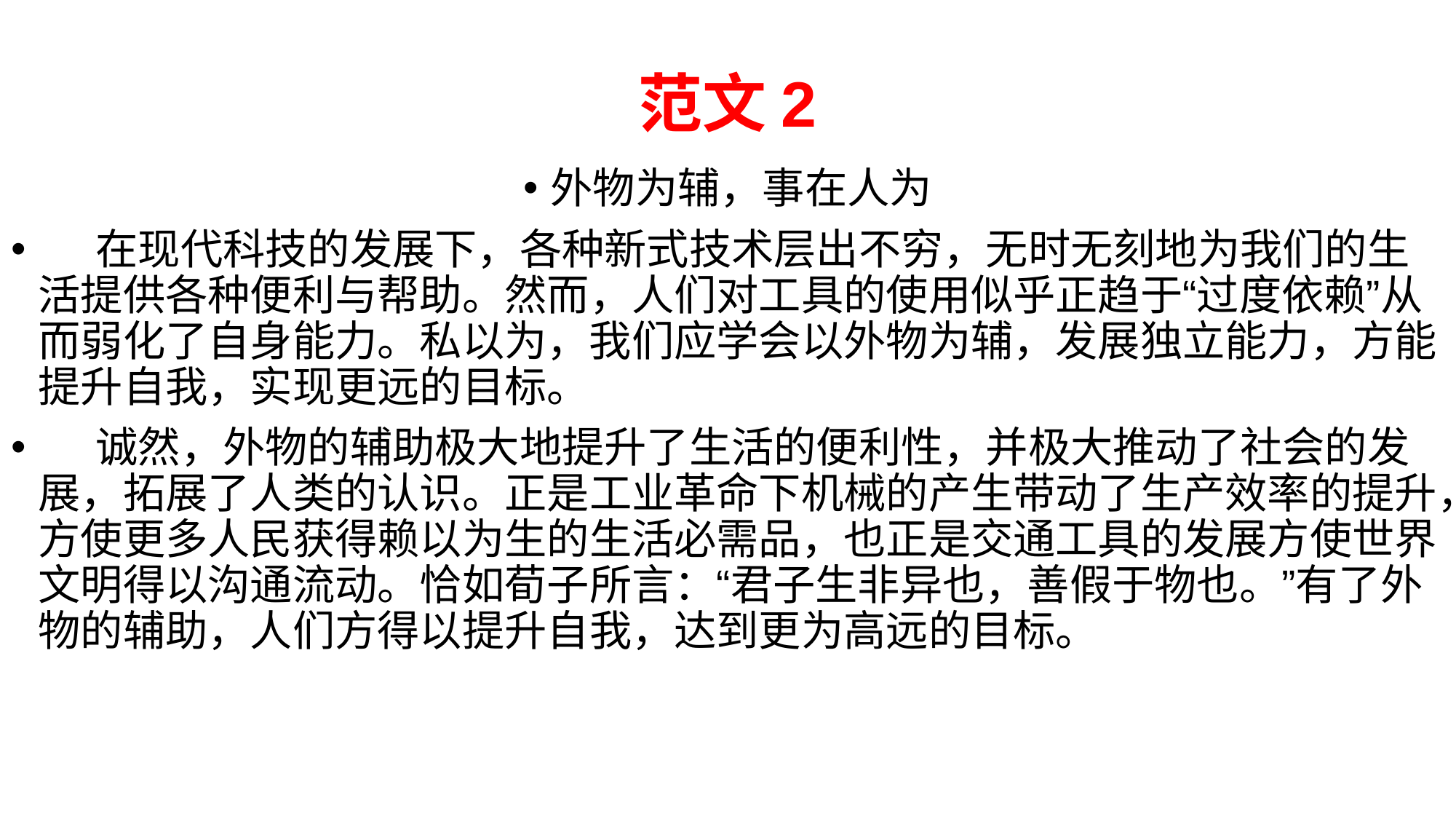

# 范文2
外物为辅，事在人为
    在现代科技的发展下，各种新式技术层出不穷，无时无刻地为我们的生活提供各种便利与帮助。然而，人们对工具的使用似乎正趋于“过度依赖”从而弱化了自身能力。私以为，我们应学会以外物为辅，发展独立能力，方能提升自我，实现更远的目标。
    诚然，外物的辅助极大地提升了生活的便利性，并极大推动了社会的发展，拓展了人类的认识。正是工业革命下机械的产生带动了生产效率的提升，方使更多人民获得赖以为生的生活必需品，也正是交通工具的发展方使世界文明得以沟通流动。恰如荀子所言：“君子生非异也，善假于物也。”有了外物的辅助，人们方得以提升自我，达到更为高远的目标。